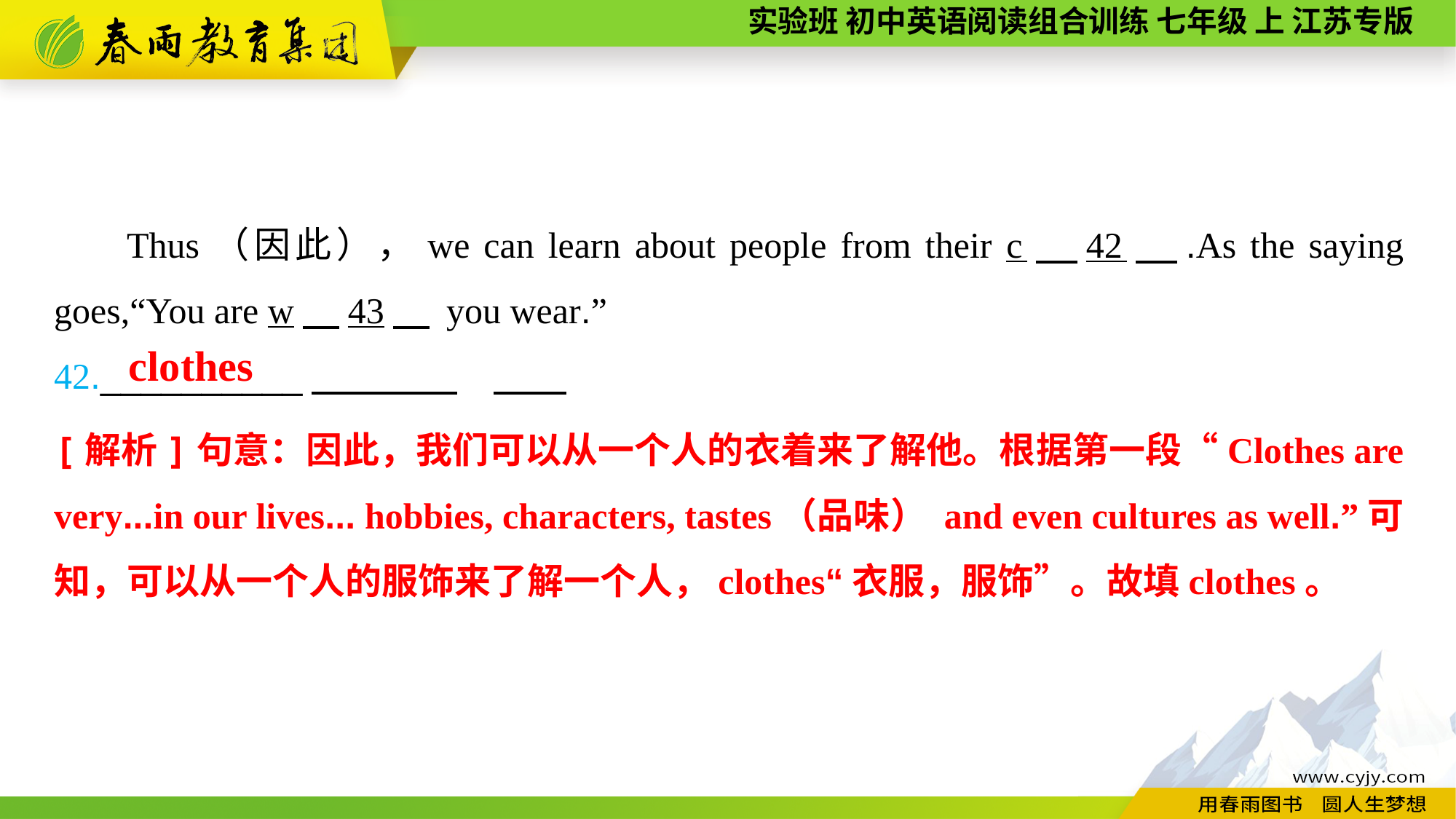

Thus（因此），we can learn about people from their c　42　.As the saying goes,“You are w　43　 you wear.”
42.__________
clothes
[解析]句意：因此，我们可以从一个人的衣着来了解他。根据第一段“Clothes are very...in our lives... hobbies, characters, tastes（品味） and even cultures as well.”可知，可以从一个人的服饰来了解一个人，clothes“衣服，服饰”。故填clothes。